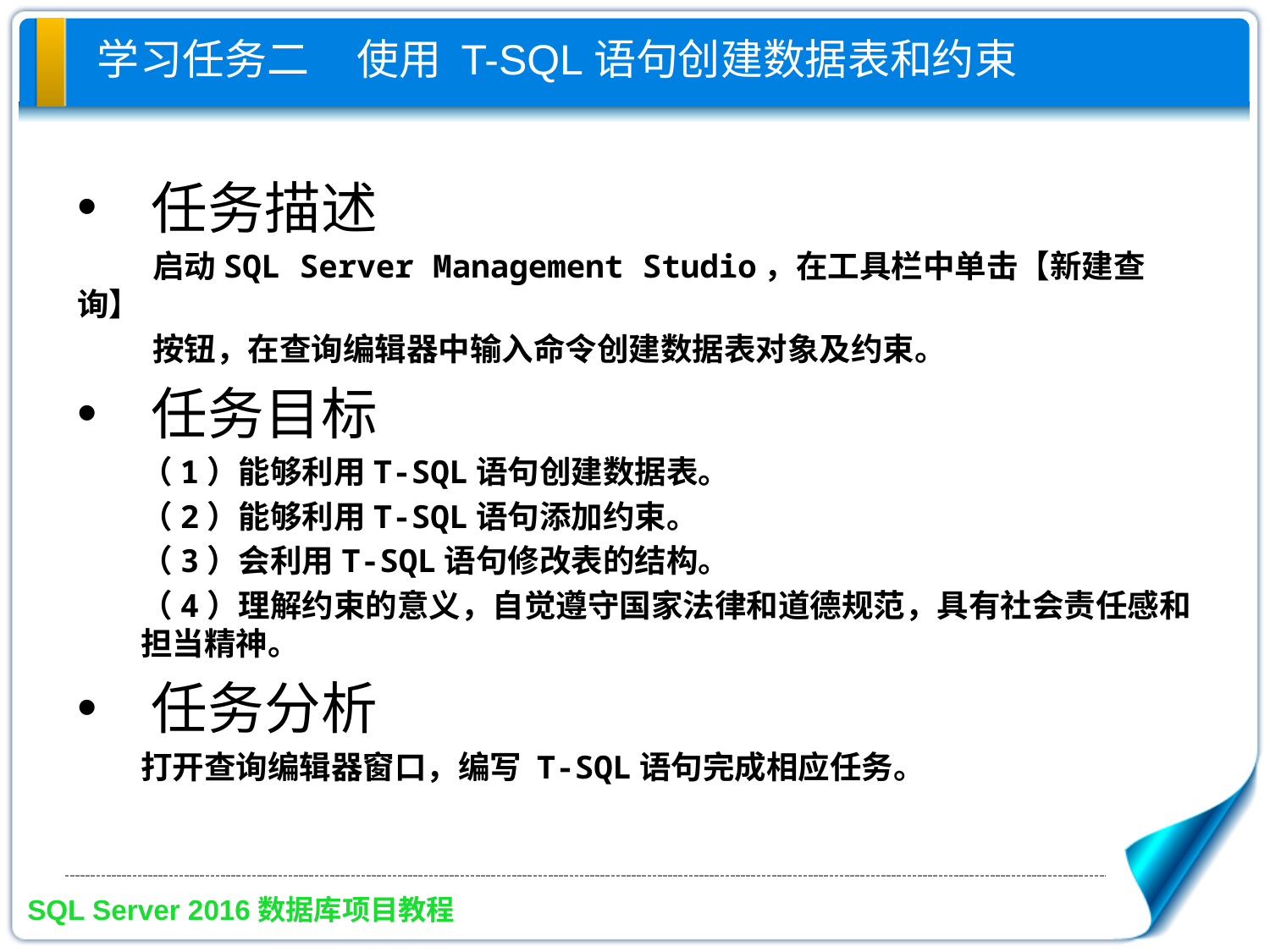

# 学习任务二     使用 T-SQL语句创建数据表和约束
任务描述
启动SQL Server Management Studio，在工具栏中单击【新建查询】
按钮，在查询编辑器中输入命令创建数据表对象及约束。
任务目标
（1）能够利用T-SQL语句创建数据表。
（2）能够利用T-SQL语句添加约束。
（3）会利用T-SQL语句修改表的结构。
（4）理解约束的意义，自觉遵守国家法律和道德规范，具有社会责任感和担当精神。
任务分析
打开查询编辑器窗口，编写 T-SQL语句完成相应任务。